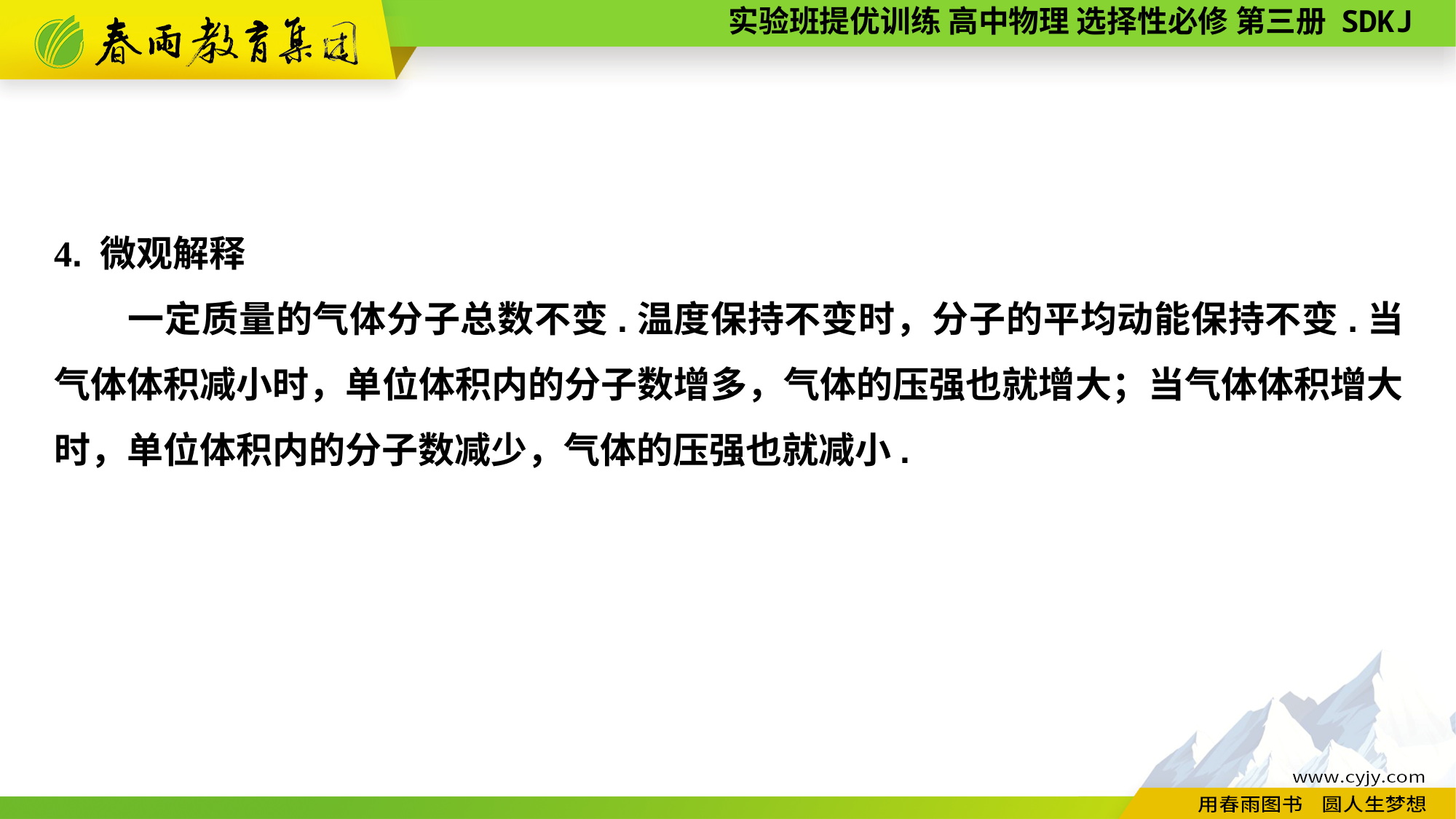

4. 微观解释
　　一定质量的气体分子总数不变.温度保持不变时，分子的平均动能保持不变.当气体体积减小时，单位体积内的分子数增多，气体的压强也就增大；当气体体积增大时，单位体积内的分子数减少，气体的压强也就减小.